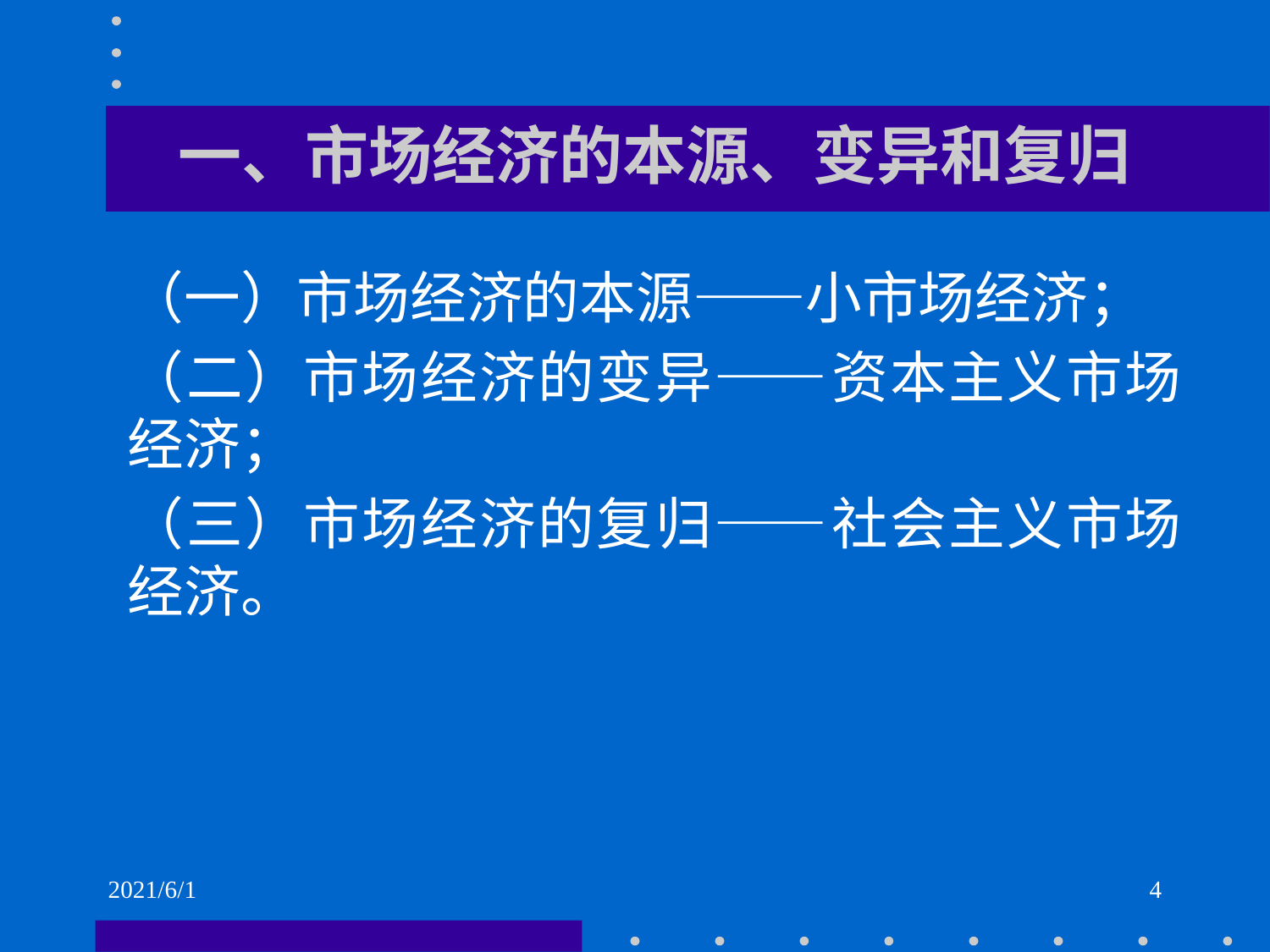

# 一、市场经济的本源、变异和复归
（一）市场经济的本源——小市场经济；
（二）市场经济的变异——资本主义市场经济；
（三）市场经济的复归——社会主义市场经济。

2021/6/1
4